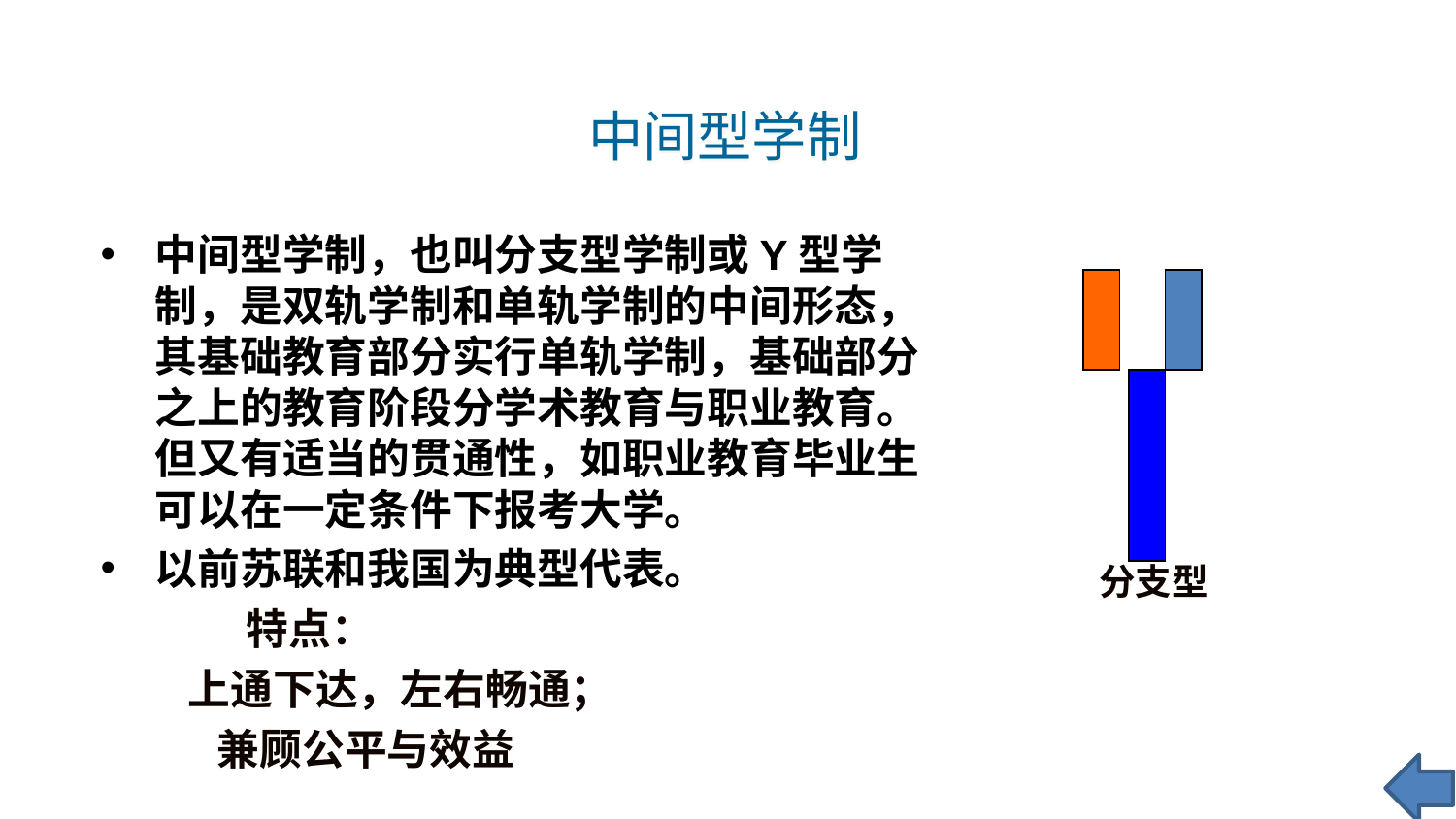

中间型学制
中间型学制，也叫分支型学制或Y型学制，是双轨学制和单轨学制的中间形态，其基础教育部分实行单轨学制，基础部分之上的教育阶段分学术教育与职业教育。但又有适当的贯通性，如职业教育毕业生可以在一定条件下报考大学。
以前苏联和我国为典型代表。
              特点：
        上通下达，左右畅通；
           兼顾公平与效益

分支型